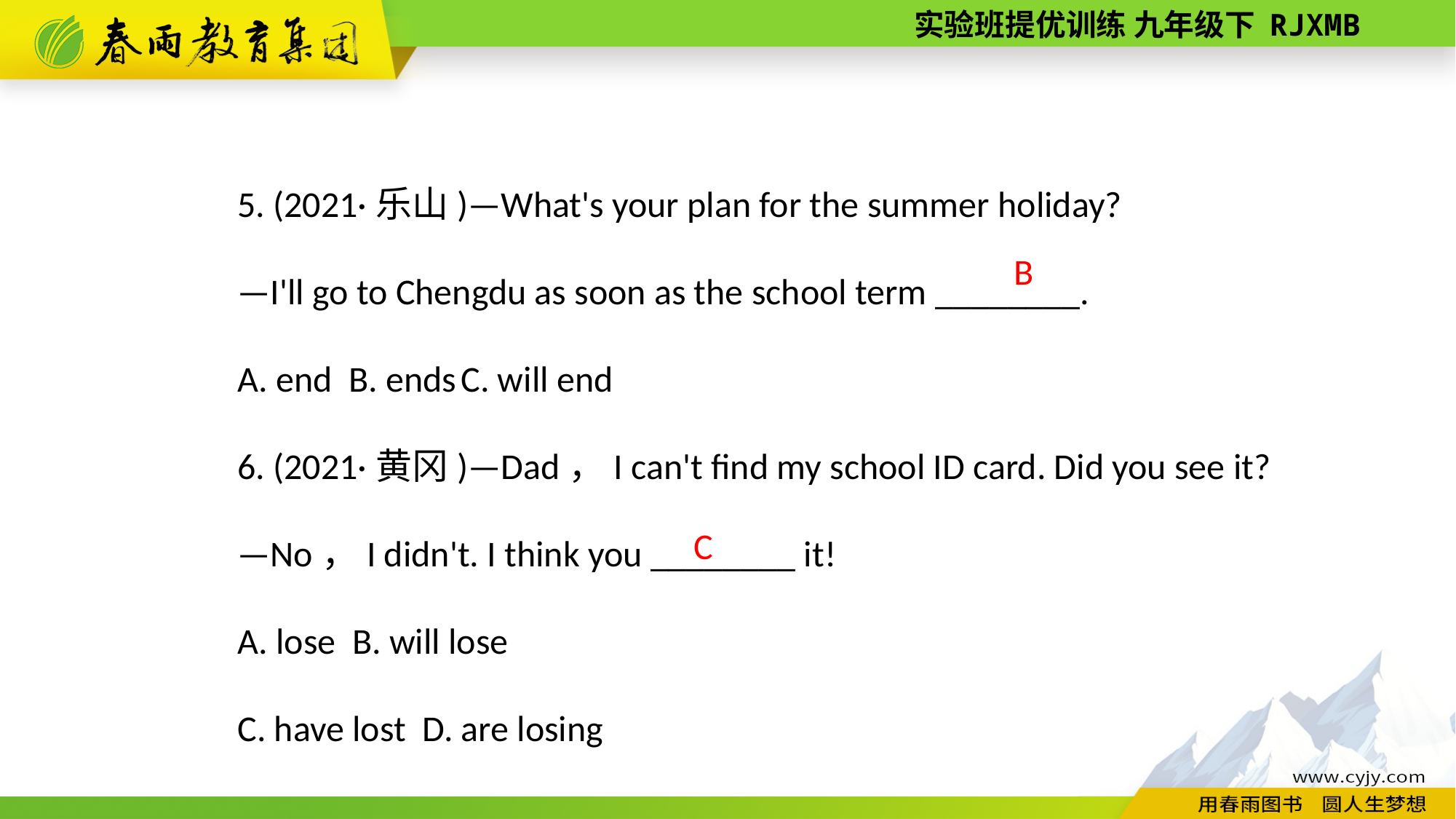

5. (2021·乐山)—What's your plan for the summer holiday?
—I'll go to Chengdu as soon as the school term ________.
A. end  B. ends C. will end
6. (2021·黄冈)—Dad，I can't find my school ID card. Did you see it?
—No，I didn't. I think you ________ it!
A. lose  B. will lose
C. have lost  D. are losing
B
 C